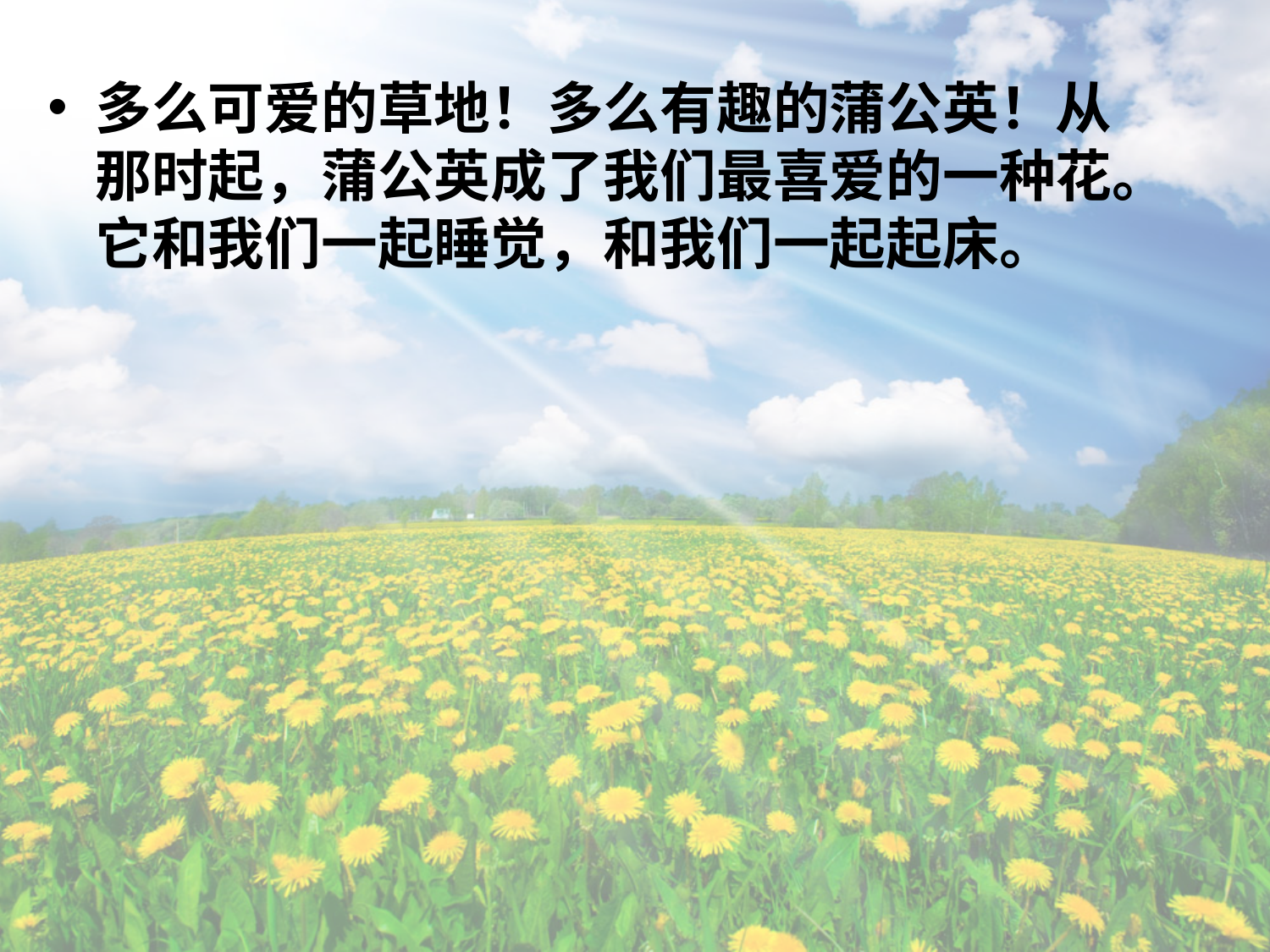

多么可爱的草地！多么有趣的蒲公英！从那时起，蒲公英成了我们最喜爱的一种花。它和我们一起睡觉，和我们一起起床。